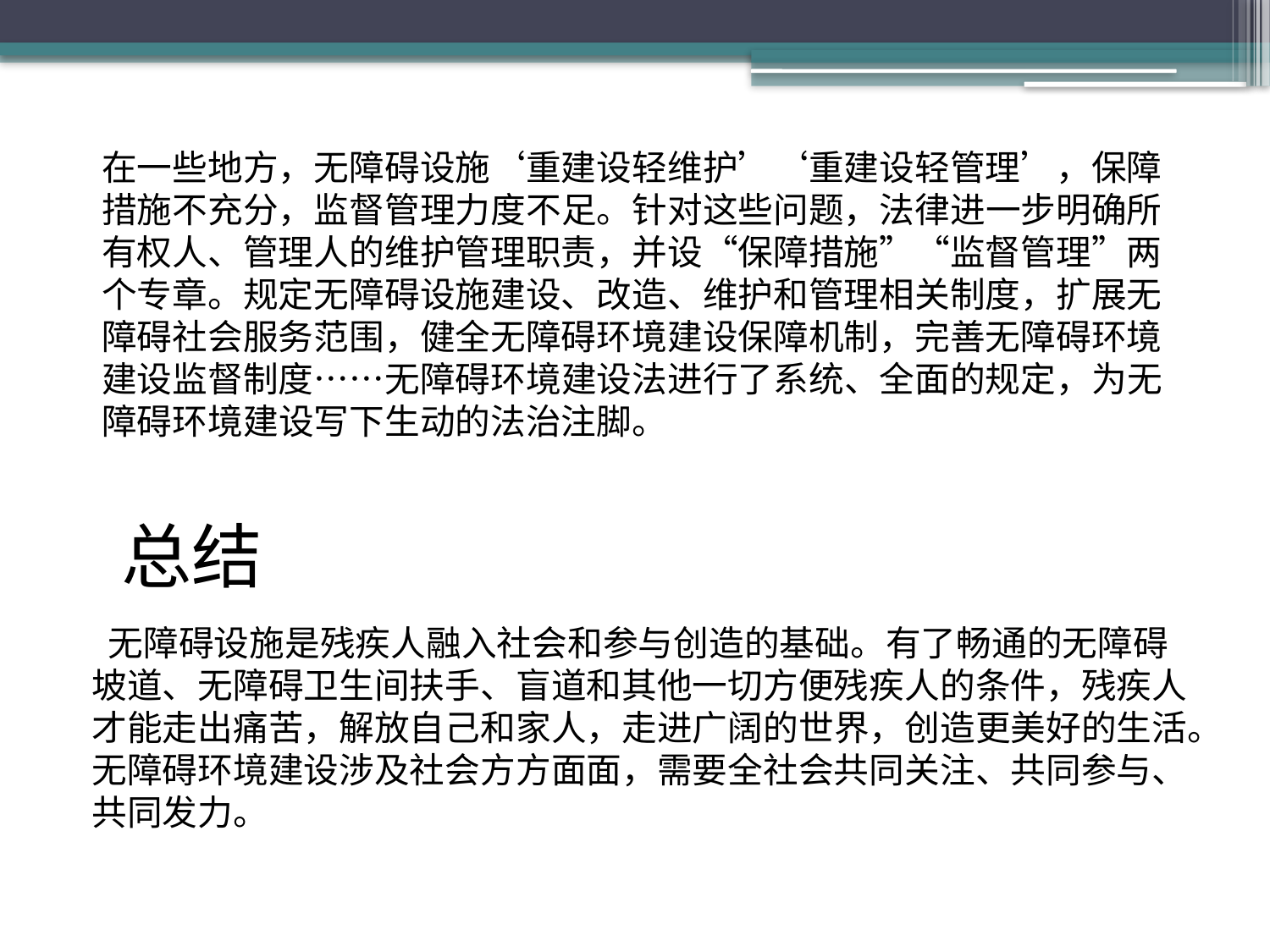

在一些地方，无障碍设施‘重建设轻维护’‘重建设轻管理’，保障措施不充分，监督管理力度不足。针对这些问题，法律进一步明确所有权人、管理人的维护管理职责，并设“保障措施”“监督管理”两个专章。规定无障碍设施建设、改造、维护和管理相关制度，扩展无障碍社会服务范围，健全无障碍环境建设保障机制，完善无障碍环境建设监督制度……无障碍环境建设法进行了系统、全面的规定，为无障碍环境建设写下生动的法治注脚。
总结
 无障碍设施是残疾人融入社会和参与创造的基础。有了畅通的无障碍坡道、无障碍卫生间扶手、盲道和其他一切方便残疾人的条件，残疾人才能走出痛苦，解放自己和家人，走进广阔的世界，创造更美好的生活。无障碍环境建设涉及社会方方面面，需要全社会共同关注、共同参与、共同发力。